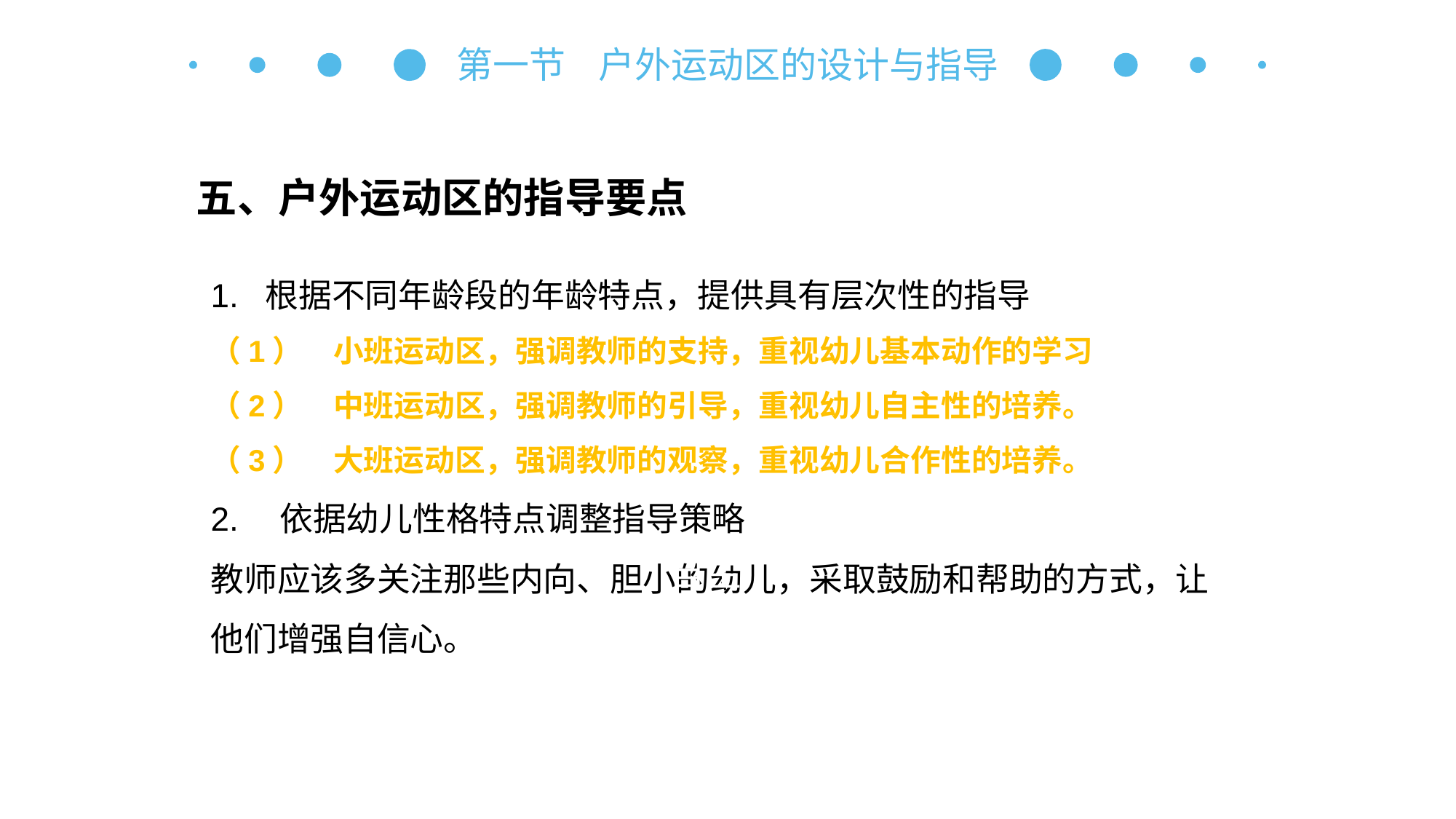

第一节    户外运动区的设计与指导

五、户外运动区的指导要点
根据不同年龄段的年龄特点，提供具有层次性的指导
（1）　小班运动区，强调教师的支持，重视幼儿基本动作的学习
（2）　中班运动区，强调教师的引导，重视幼儿自主性的培养。
（3）　大班运动区，强调教师的观察，重视幼儿合作性的培养。
2.　依据幼儿性格特点调整指导策略
教师应该多关注那些内向、胆小的幼儿，采取鼓励和帮助的方式，让他们增强自信心。
自主